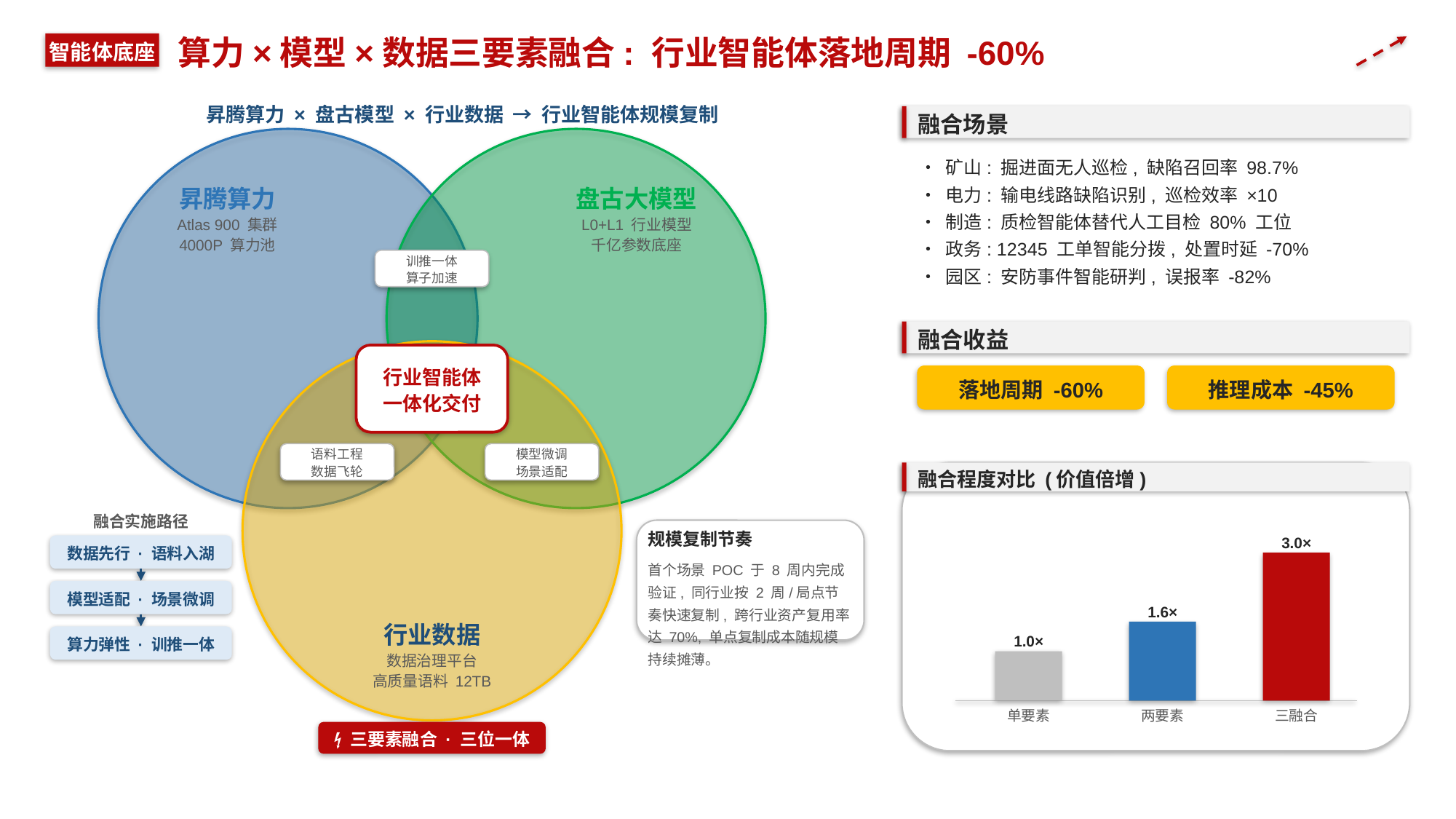

算力×模型×数据三要素融合: 行业智能体落地周期 -60%

智能体底座
昇腾算力 × 盘古模型 × 行业数据  →  行业智能体规模复制

融合场景

• 矿山: 掘进面无人巡检, 缺陷召回率 98.7%
• 电力: 输电线路缺陷识别, 巡检效率 ×10
• 制造: 质检智能体替代人工目检 80% 工位
• 政务: 12345 工单智能分拨, 处置时延 -70%
• 园区: 安防事件智能研判, 误报率 -82%
昇腾算力
盘古大模型
Atlas 900 集群
4000P 算力池
L0+L1 行业模型
千亿参数底座

训推一体
算子加速

融合收益

行业智能体
一体化交付

落地周期 -60%

推理成本 -45%

语料工程
数据飞轮

模型微调
场景适配

融合程度对比 (价值倍增)
融合实施路径

规模复制节奏
3.0×

数据先行 · 语料入湖

首个场景 POC 于 8 周内完成验证, 同行业按 2 周/局点节奏快速复制, 跨行业资产复用率达 70%, 单点复制成本随规模持续摊薄。

模型适配 · 场景微调
1.6×
行业数据

算力弹性 · 训推一体
1.0×
数据治理平台
高质量语料 12TB

单要素
两要素
三融合

⚡ 三要素融合 · 三位一体